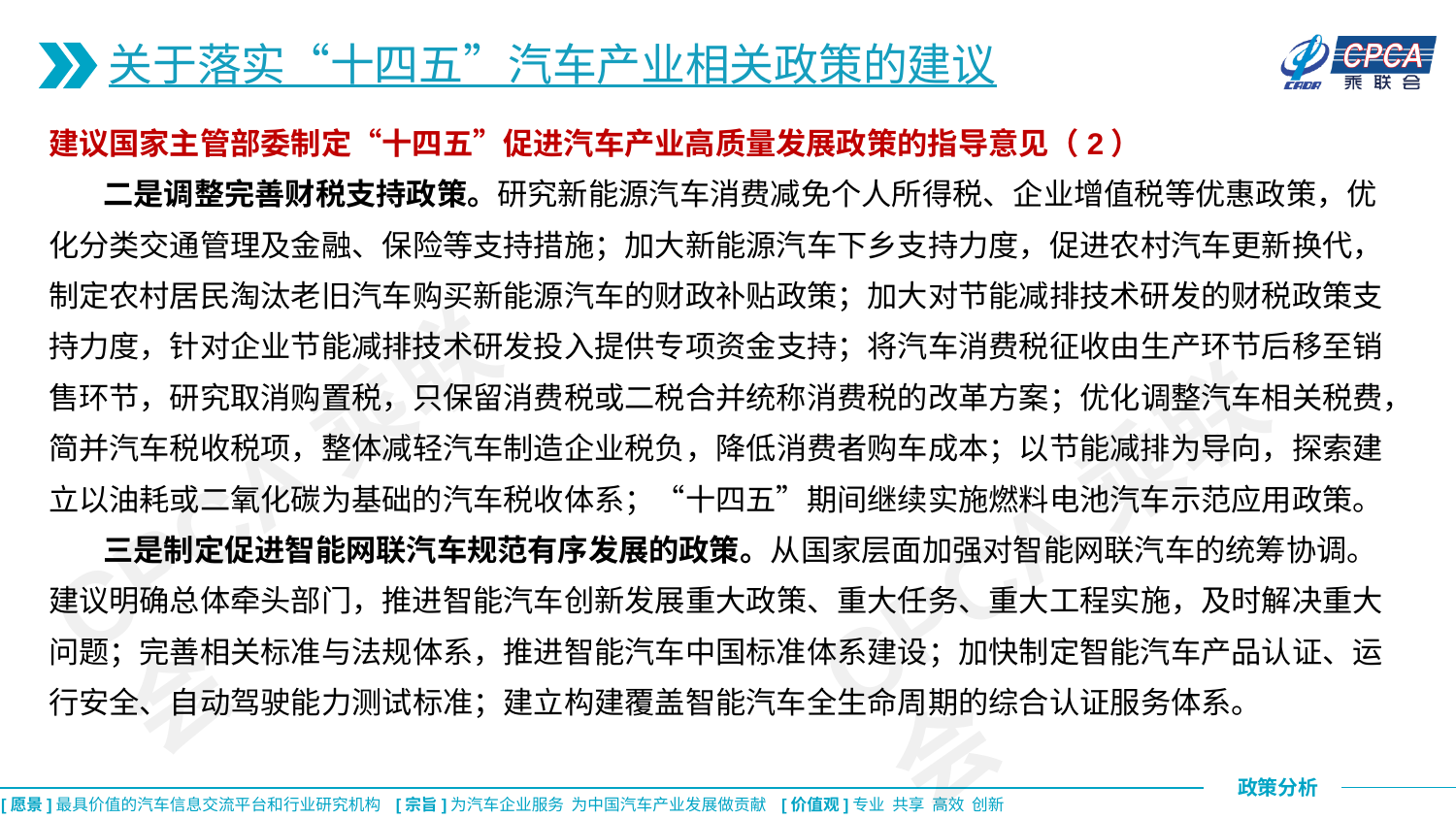

关于落实“十四五”汽车产业相关政策的建议
建议国家主管部委制定“十四五”促进汽车产业高质量发展政策的指导意见（2）
       二是调整完善财税支持政策。研究新能源汽车消费减免个人所得税、企业增值税等优惠政策，优化分类交通管理及金融、保险等支持措施；加大新能源汽车下乡支持力度，促进农村汽车更新换代，制定农村居民淘汰老旧汽车购买新能源汽车的财政补贴政策；加大对节能减排技术研发的财税政策支持力度，针对企业节能减排技术研发投入提供专项资金支持；将汽车消费税征收由生产环节后移至销售环节，研究取消购置税，只保留消费税或二税合并统称消费税的改革方案；优化调整汽车相关税费，简并汽车税收税项，整体减轻汽车制造企业税负，降低消费者购车成本；以节能减排为导向，探索建立以油耗或二氧化碳为基础的汽车税收体系；“十四五”期间继续实施燃料电池汽车示范应用政策。
       三是制定促进智能网联汽车规范有序发展的政策。从国家层面加强对智能网联汽车的统筹协调。建议明确总体牵头部门，推进智能汽车创新发展重大政策、重大任务、重大工程实施，及时解决重大问题；完善相关标准与法规体系，推进智能汽车中国标准体系建设；加快制定智能汽车产品认证、运行安全、自动驾驶能力测试标准；建立构建覆盖智能汽车全生命周期的综合认证服务体系。
CPCA乘联会
CPCA乘联会